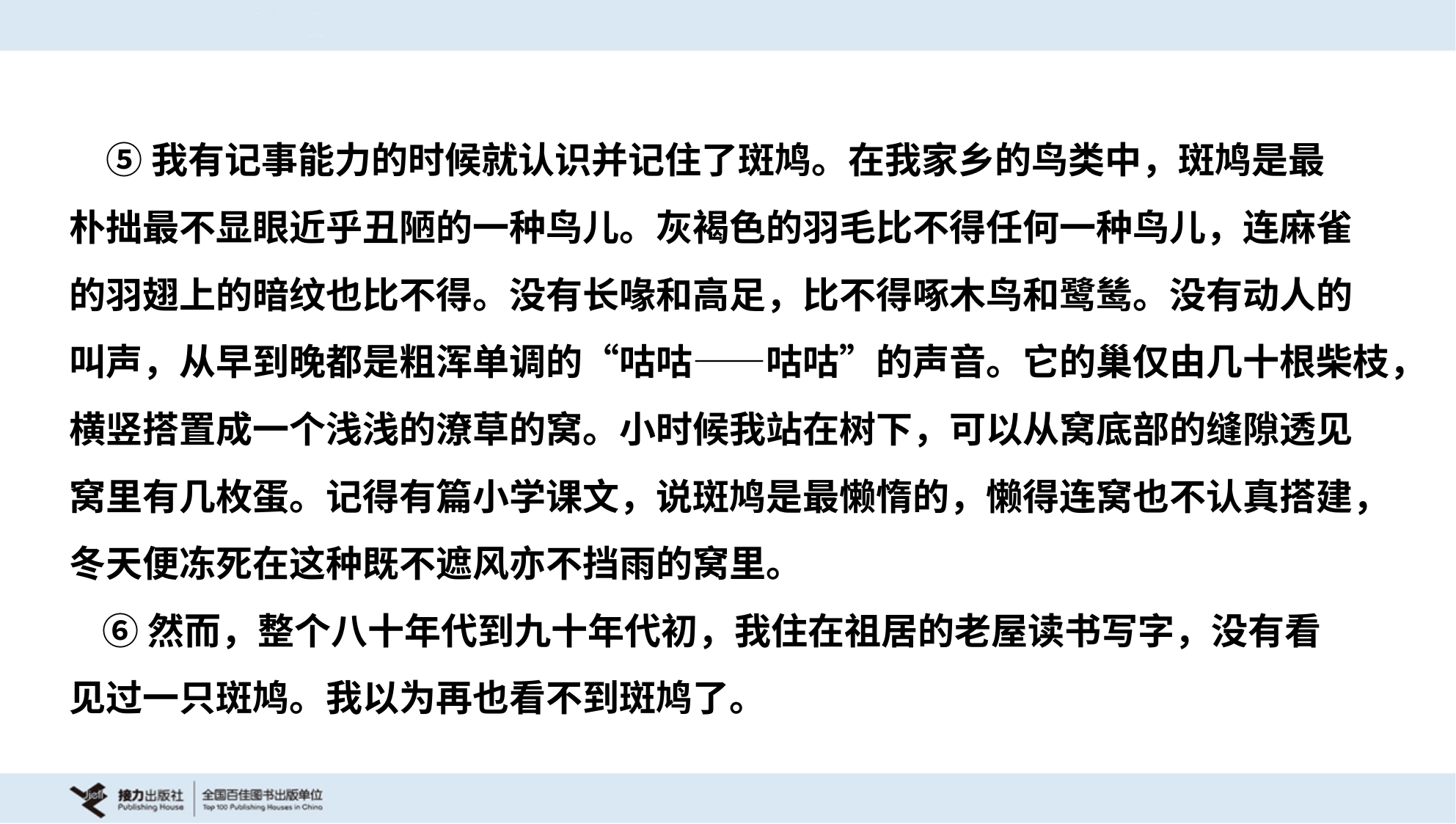

⑤我有记事能力的时候就认识并记住了斑鸠。在我家乡的鸟类中，斑鸠是最
朴拙最不显眼近乎丑陋的一种鸟儿。灰褐色的羽毛比不得任何一种鸟儿，连麻雀
的羽翅上的暗纹也比不得。没有长喙和高足，比不得啄木鸟和鹭鸶。没有动人的
叫声，从早到晚都是粗浑单调的“咕咕——咕咕”的声音。它的巢仅由几十根柴枝，
横竖搭置成一个浅浅的潦草的窝。小时候我站在树下，可以从窝底部的缝隙透见
窝里有几枚蛋。记得有篇小学课文，说斑鸠是最懒惰的，懒得连窝也不认真搭建，
冬天便冻死在这种既不遮风亦不挡雨的窝里。
    ⑥然而，整个八十年代到九十年代初，我住在祖居的老屋读书写字，没有看
见过一只斑鸠。我以为再也看不到斑鸠了。